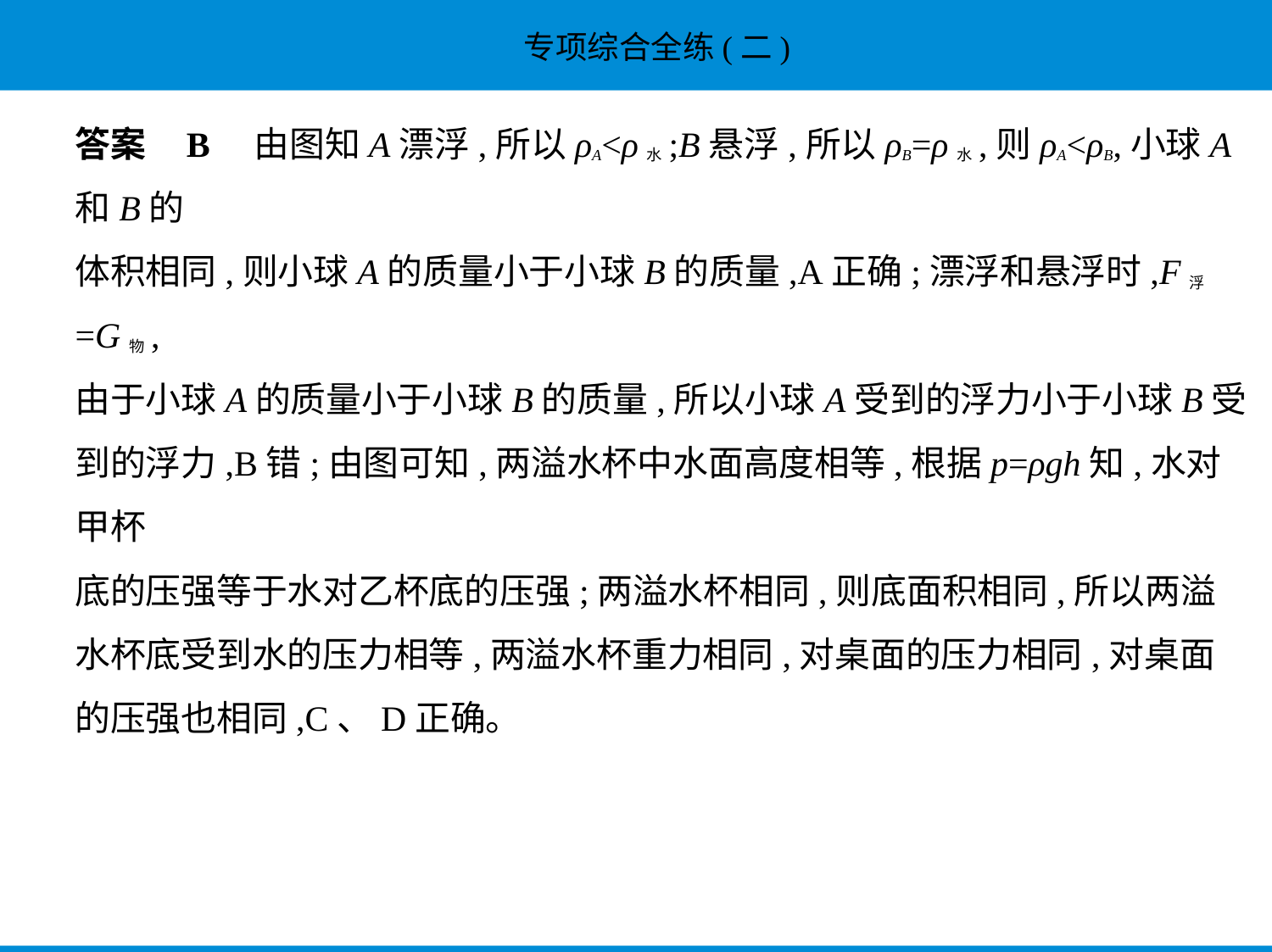

答案    B　由图知A漂浮,所以ρA<ρ水;B悬浮,所以ρB=ρ水,则ρA<ρB,小球A和B的
体积相同,则小球A的质量小于小球B的质量,A正确;漂浮和悬浮时,F浮=G物,
由于小球A的质量小于小球B的质量,所以小球A受到的浮力小于小球B受
到的浮力,B错;由图可知,两溢水杯中水面高度相等,根据p=ρgh知,水对甲杯
底的压强等于水对乙杯底的压强;两溢水杯相同,则底面积相同,所以两溢
水杯底受到水的压力相等,两溢水杯重力相同,对桌面的压力相同,对桌面
的压强也相同,C、D正确。